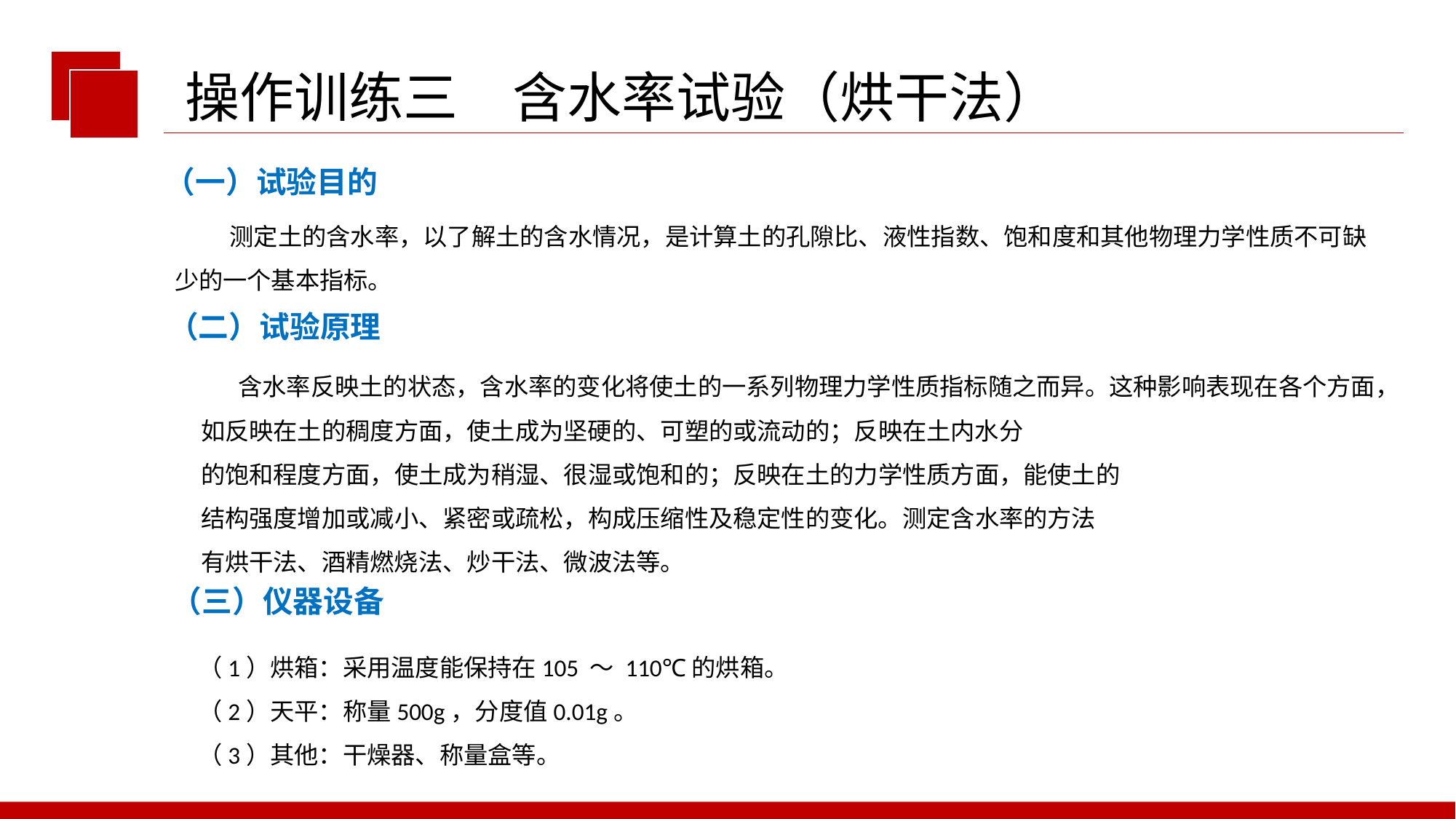

操作训练三　含水率试验（烘干法）

（一）试验目的
         测定土的含水率，以了解土的含水情况，是计算土的孔隙比、液性指数、饱和度和其他物理力学性质不可缺少的一个基本指标。
（二）试验原理
     含水率反映土的状态，含水率的变化将使土的一系列物理力学性质指标随之而异。这种影响表现在各个方面，如反映在土的稠度方面，使土成为坚硬的、可塑的或流动的；反映在土内水分
的饱和程度方面，使土成为稍湿、很湿或饱和的；反映在土的力学性质方面，能使土的
结构强度增加或减小、紧密或疏松，构成压缩性及稳定性的变化。测定含水率的方法
有烘干法、酒精燃烧法、炒干法、微波法等。
（三）仪器设备
（1）烘箱：采用温度能保持在105 ～ 110℃的烘箱。
（2）天平：称量500g，分度值0.01g。
（3）其他：干燥器、称量盒等。